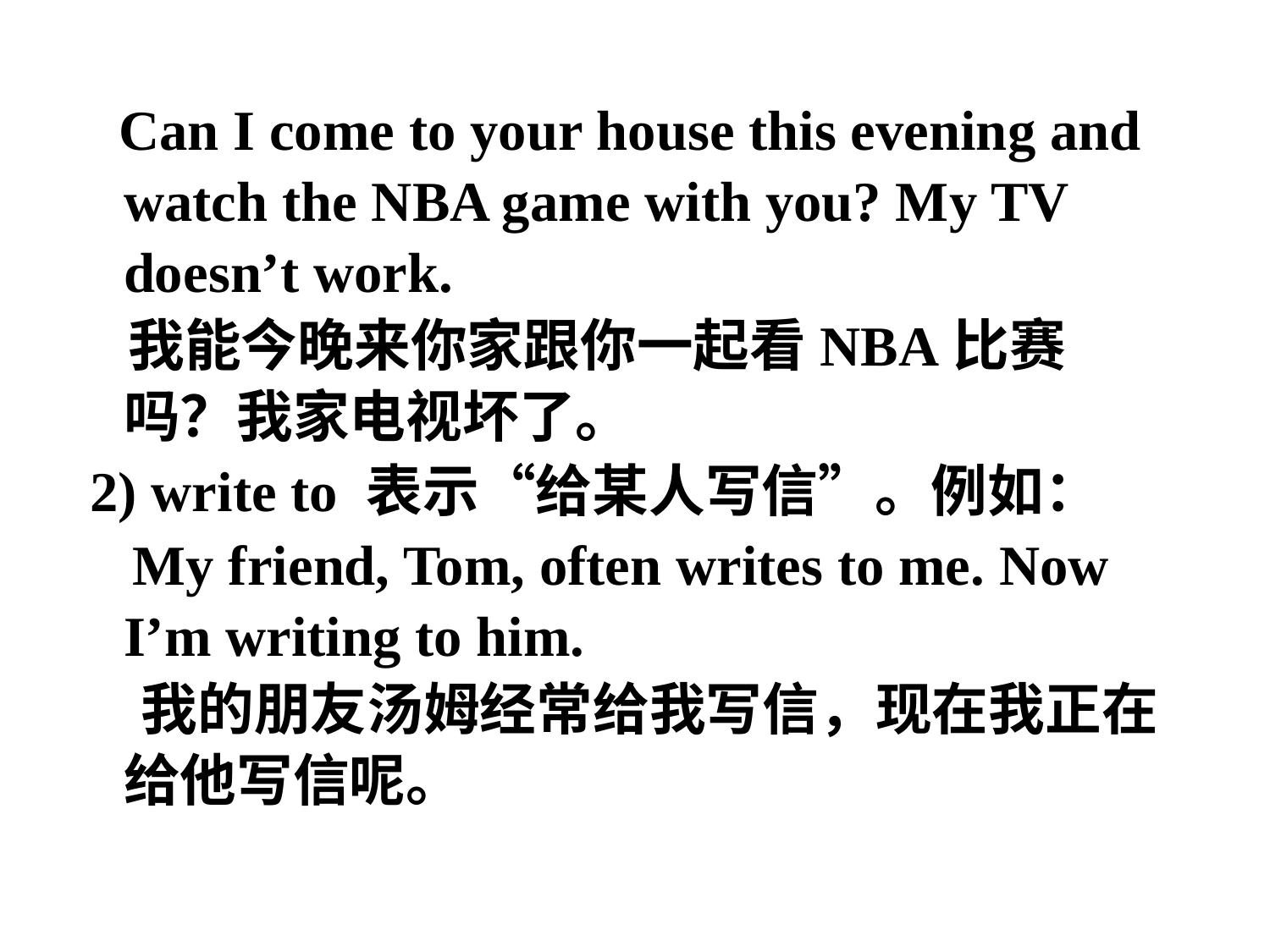

Can I come to your house this evening and watch the NBA game with you? My TV doesn’t work.
   我能今晚来你家跟你一起看NBA比赛吗？我家电视坏了。
 2) write to 表示“给某人写信”。例如：
    My friend, Tom, often writes to me. Now I’m writing to him.
    我的朋友汤姆经常给我写信，现在我正在给他写信呢。